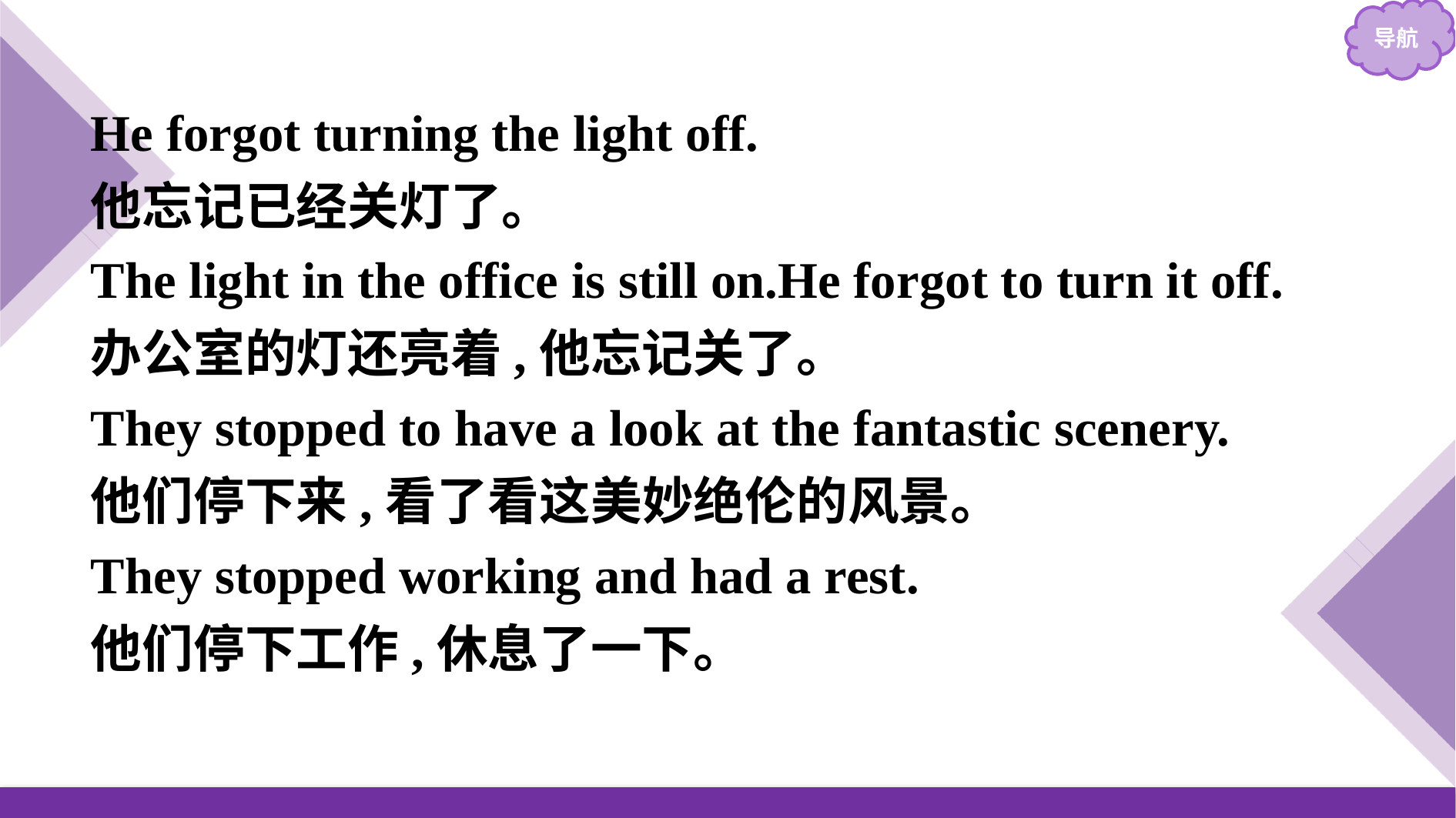

He forgot turning the light off.
他忘记已经关灯了。
The light in the office is still on.He forgot to turn it off.
办公室的灯还亮着,他忘记关了。
They stopped to have a look at the fantastic scenery.
他们停下来,看了看这美妙绝伦的风景。
They stopped working and had a rest.
他们停下工作,休息了一下。